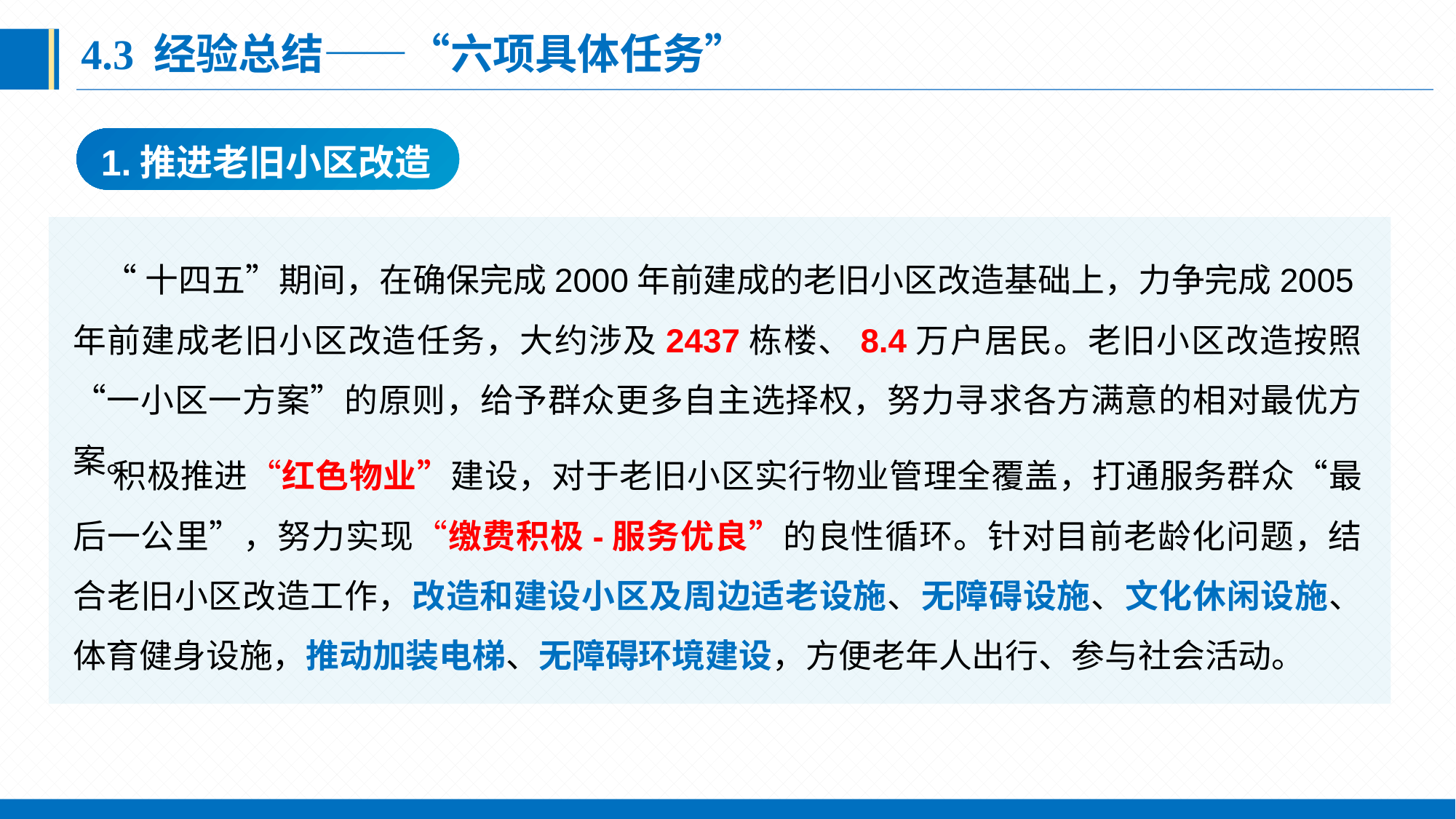

4.3 经验总结——“六项具体任务”

1.推进老旧小区改造

    “十四五”期间，在确保完成2000年前建成的老旧小区改造基础上，力争完成2005年前建成老旧小区改造任务，大约涉及2437栋楼、8.4万户居民。老旧小区改造按照“一小区一方案”的原则，给予群众更多自主选择权，努力寻求各方满意的相对最优方案。
    积极推进“红色物业”建设，对于老旧小区实行物业管理全覆盖，打通服务群众“最后一公里”，努力实现“缴费积极-服务优良”的良性循环。针对目前老龄化问题，结合老旧小区改造工作，改造和建设小区及周边适老设施、无障碍设施、文化休闲设施、体育健身设施，推动加装电梯、无障碍环境建设，方便老年人出行、参与社会活动。